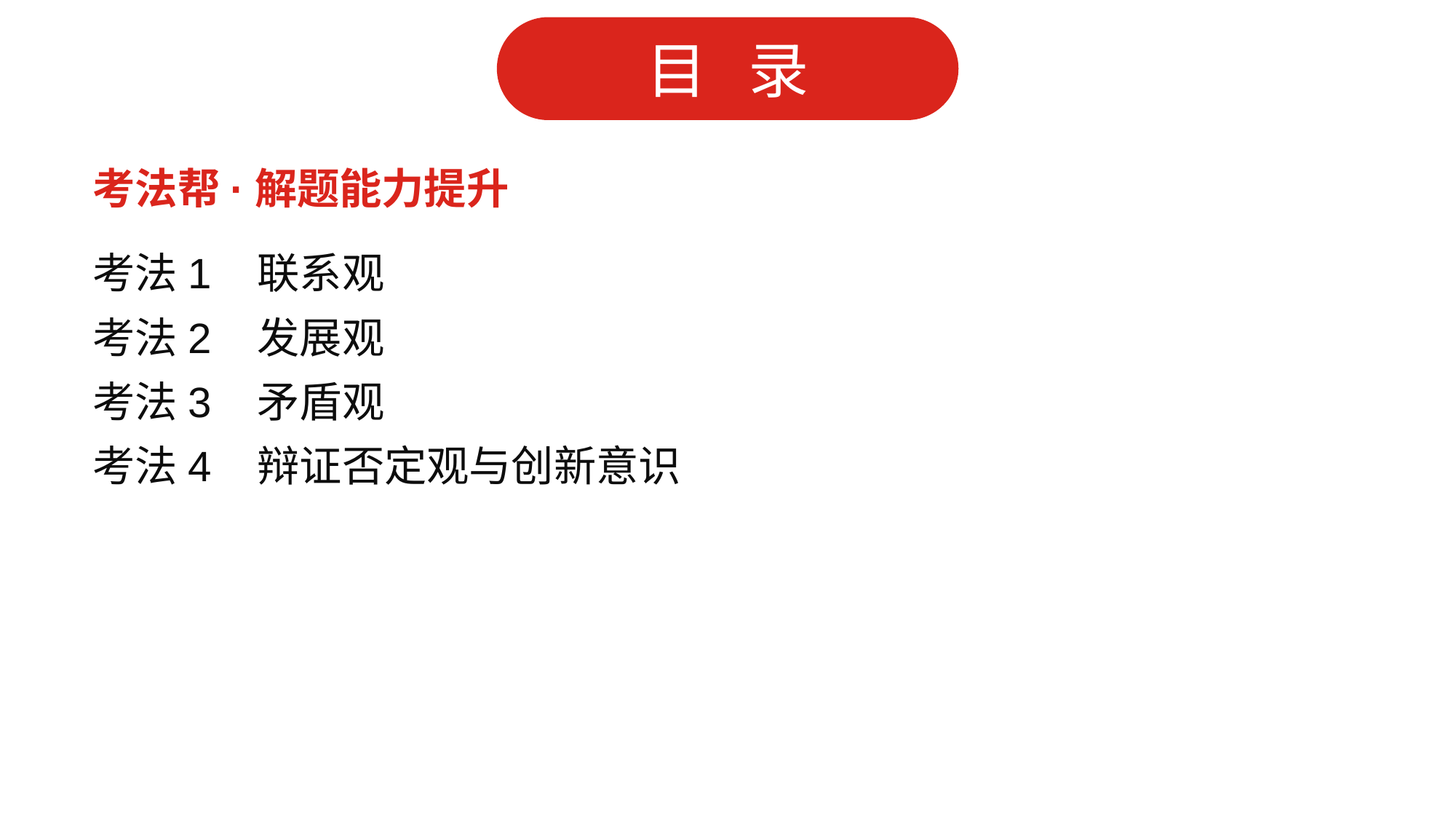

考法帮·解题能力提升
考法1   联系观
考法2   发展观
考法3   矛盾观
考法4   辩证否定观与创新意识